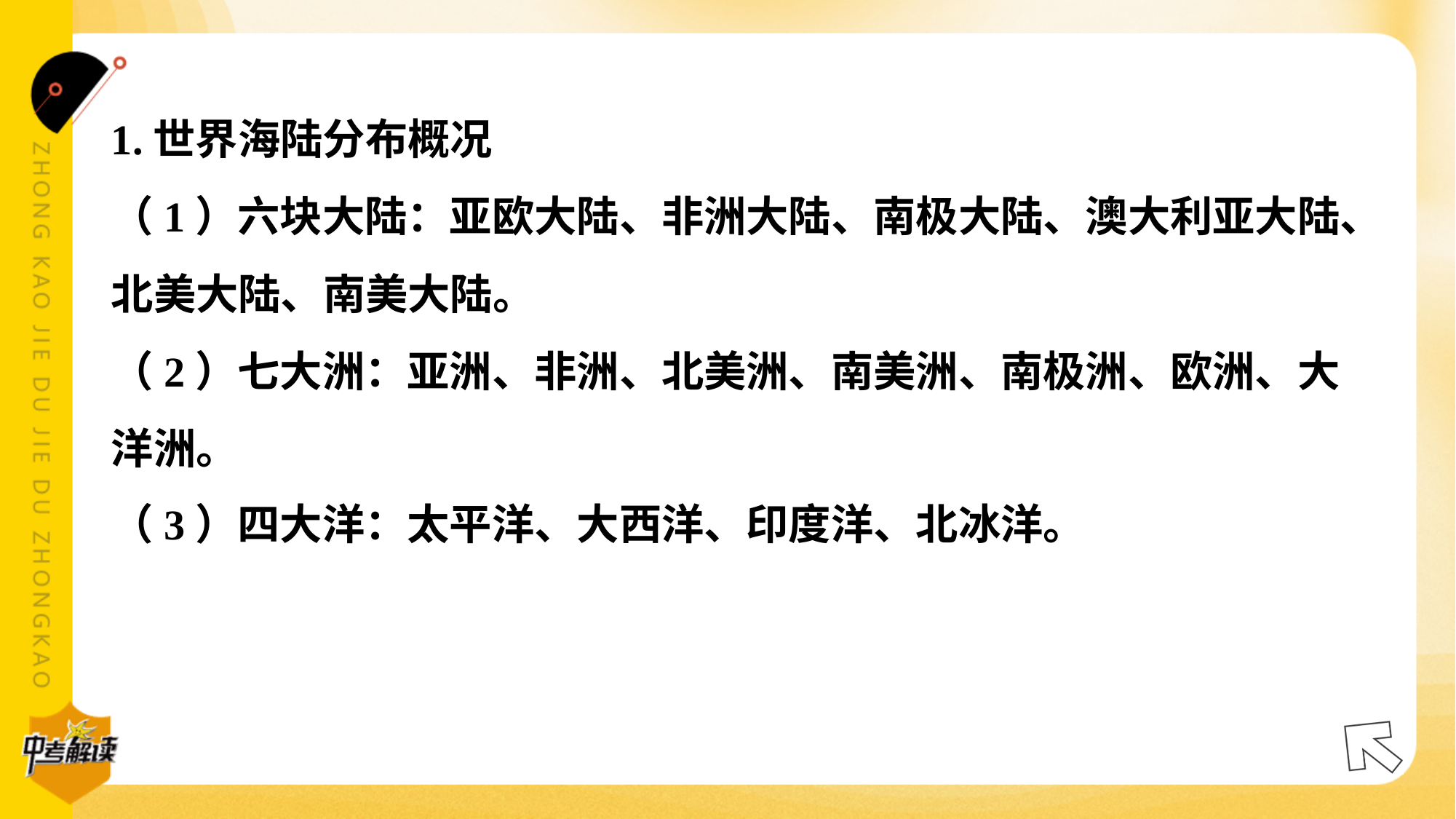

1.世界海陆分布概况
（1）六块大陆：亚欧大陆、非洲大陆、南极大陆、澳大利亚大陆、
北美大陆、南美大陆。
（2）七大洲：亚洲、非洲、北美洲、南美洲、南极洲、欧洲、大
洋洲。
（3）四大洋：太平洋、大西洋、印度洋、北冰洋。#1.3